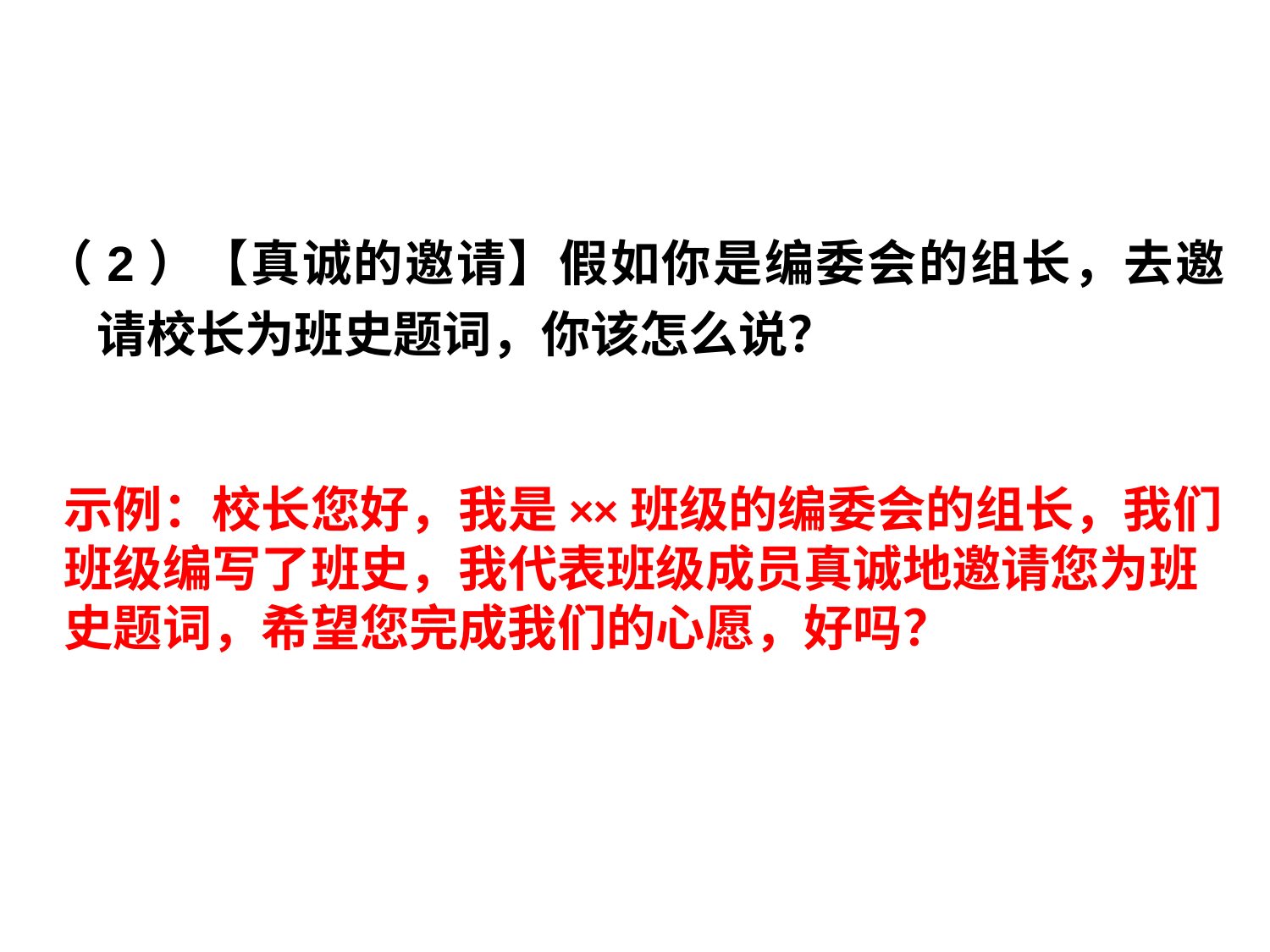

（2）【真诚的邀请】假如你是编委会的组长，去邀请校长为班史题词，你该怎么说？
示例：校长您好，我是××班级的编委会的组长，我们班级编写了班史，我代表班级成员真诚地邀请您为班史题词，希望您完成我们的心愿，好吗？